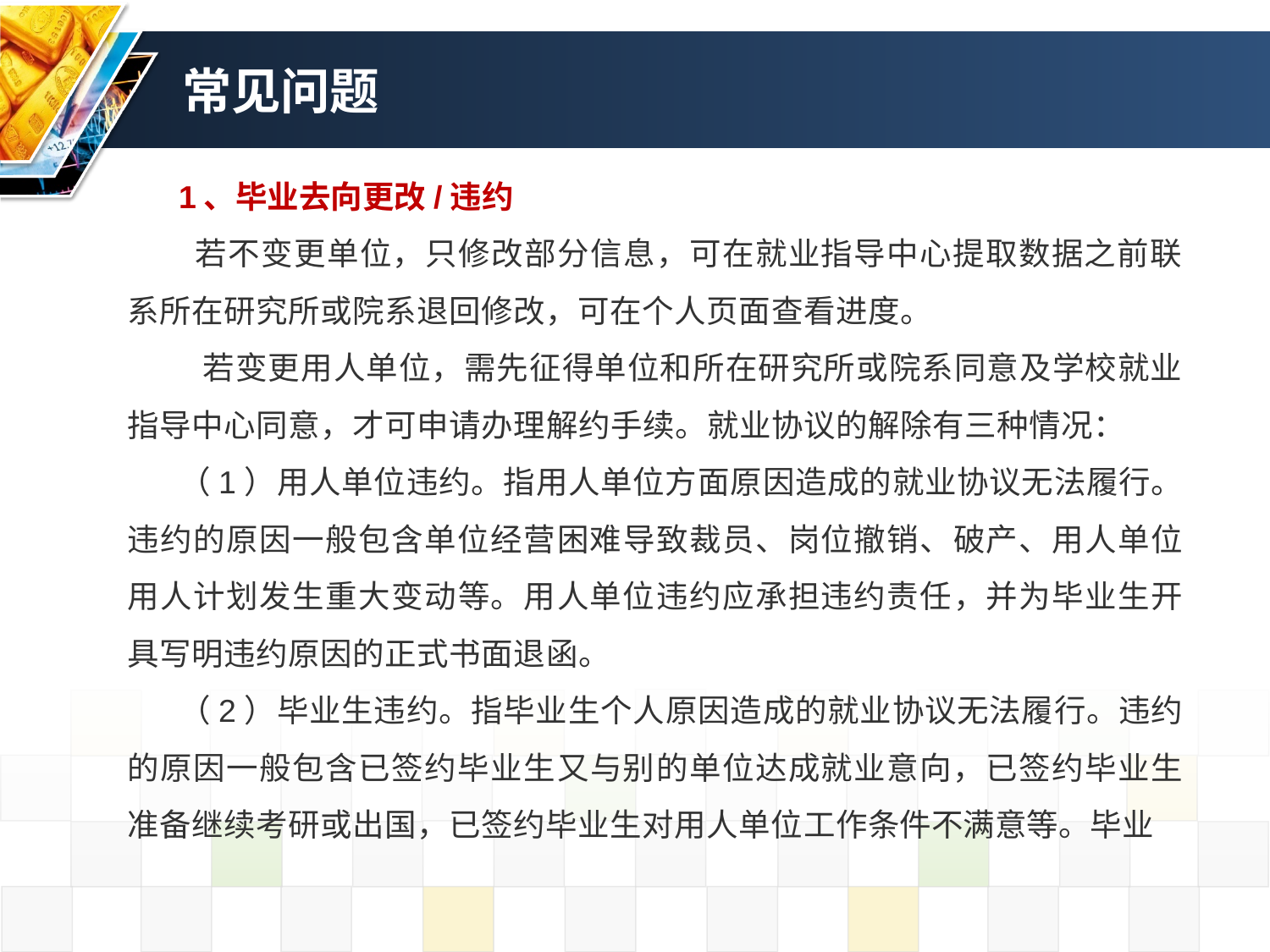

# 常见问题
1、毕业去向更改/违约
 若不变更单位，只修改部分信息，可在就业指导中心提取数据之前联系所在研究所或院系退回修改，可在个人页面查看进度。
  若变更用人单位，需先征得单位和所在研究所或院系同意及学校就业指导中心同意，才可申请办理解约手续。就业协议的解除有三种情况：
（1）用人单位违约。指用人单位方面原因造成的就业协议无法履行。违约的原因一般包含单位经营困难导致裁员、岗位撤销、破产、用人单位用人计划发生重大变动等。用人单位违约应承担违约责任，并为毕业生开具写明违约原因的正式书面退函。
（2）毕业生违约。指毕业生个人原因造成的就业协议无法履行。违约的原因一般包含已签约毕业生又与别的单位达成就业意向，已签约毕业生准备继续考研或出国，已签约毕业生对用人单位工作条件不满意等。毕业